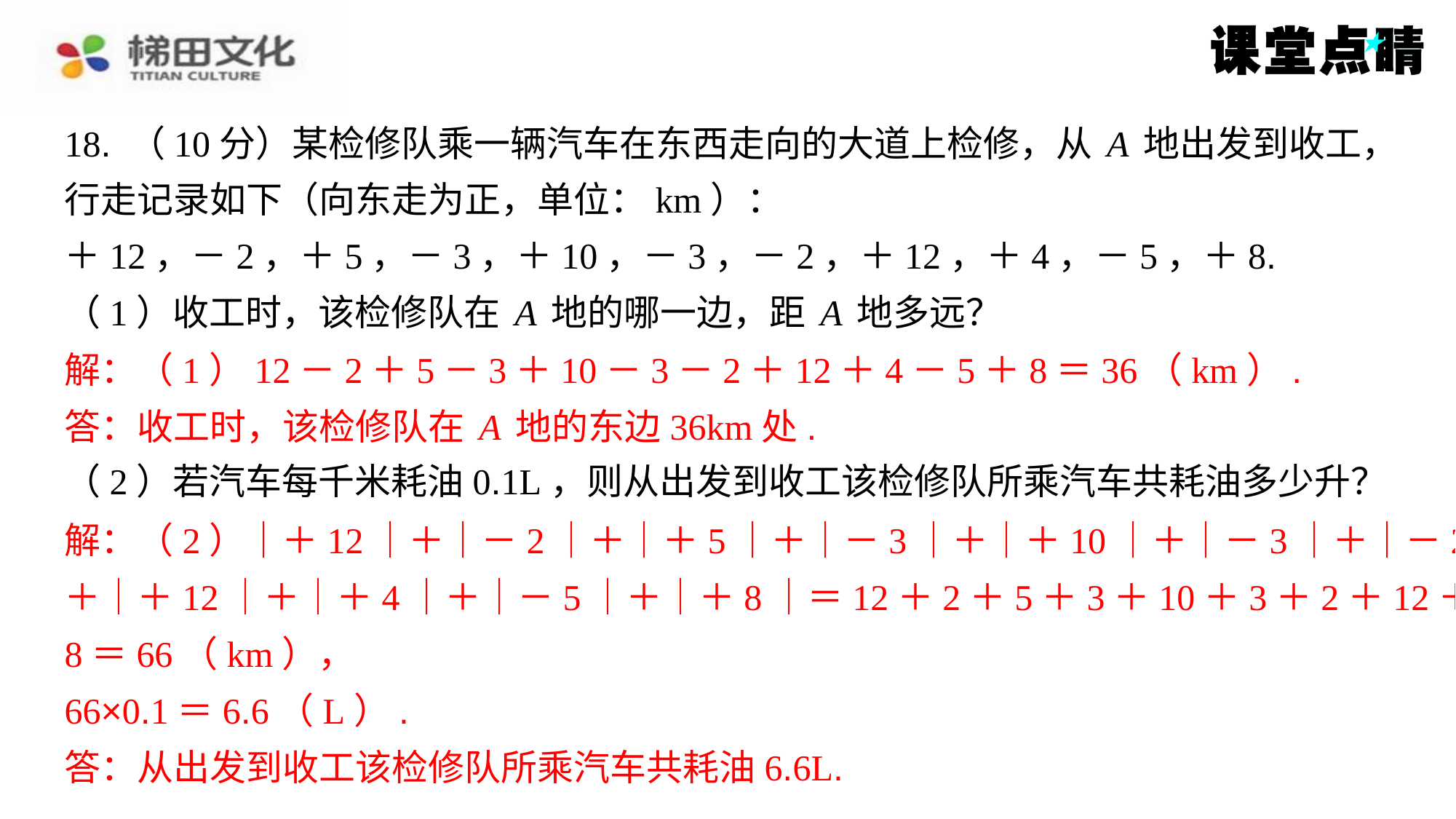

18. （10分）某检修队乘一辆汽车在东西走向的大道上检修，从A地出发到收工，
行走记录如下（向东走为正，单位：km）：
＋12，－2，＋5，－3，＋10，－3，－2，＋12，＋4，－5，＋8.
（1）收工时，该检修队在A地的哪一边，距A地多远？
解：（1）12－2＋5－3＋10－3－2＋12＋4－5＋8＝36（km）.
答：收工时，该检修队在A地的东边36km处.
（2）若汽车每千米耗油0.1L，则从出发到收工该检修队所乘汽车共耗油多少升？
解：（2）｜＋12｜＋｜－2｜＋｜＋5｜＋｜－3｜＋｜＋10｜＋｜－3｜＋｜－2｜
＋｜＋12｜＋｜＋4｜＋｜－5｜＋｜＋8｜＝12＋2＋5＋3＋10＋3＋2＋12＋4＋5＋
8＝66（km），
66×0.1＝6.6（L）.
答：从出发到收工该检修队所乘汽车共耗油6.6L.
解：（1）12－2＋5－3＋10－3－2＋12＋4－5＋8＝36（km）.
答：收工时，该检修队在A地的东边36km处.
解：（2）｜＋12｜＋｜－2｜＋｜＋5｜＋｜－3｜＋｜＋10｜＋｜－3｜＋｜－2｜
＋｜＋12｜＋｜＋4｜＋｜－5｜＋｜＋8｜＝12＋2＋5＋3＋10＋3＋2＋12＋4＋5＋
8＝66（km），
66×0.1＝6.6（L）.
答：从出发到收工该检修队所乘汽车共耗油6.6L.